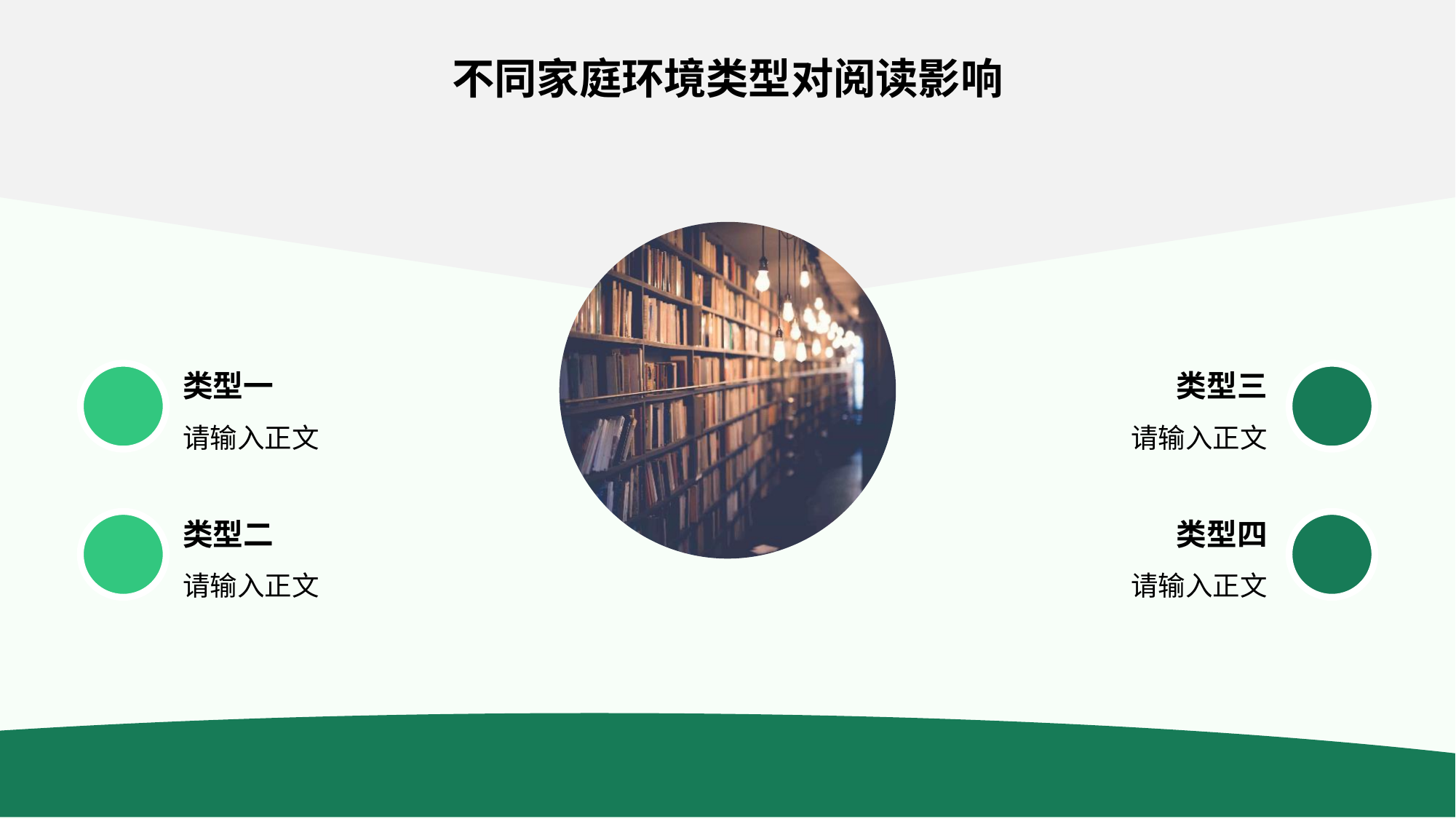

不同家庭环境类型对阅读影响

类型一
请输入正文

类型三
请输入正文

类型二
请输入正文

类型四
请输入正文